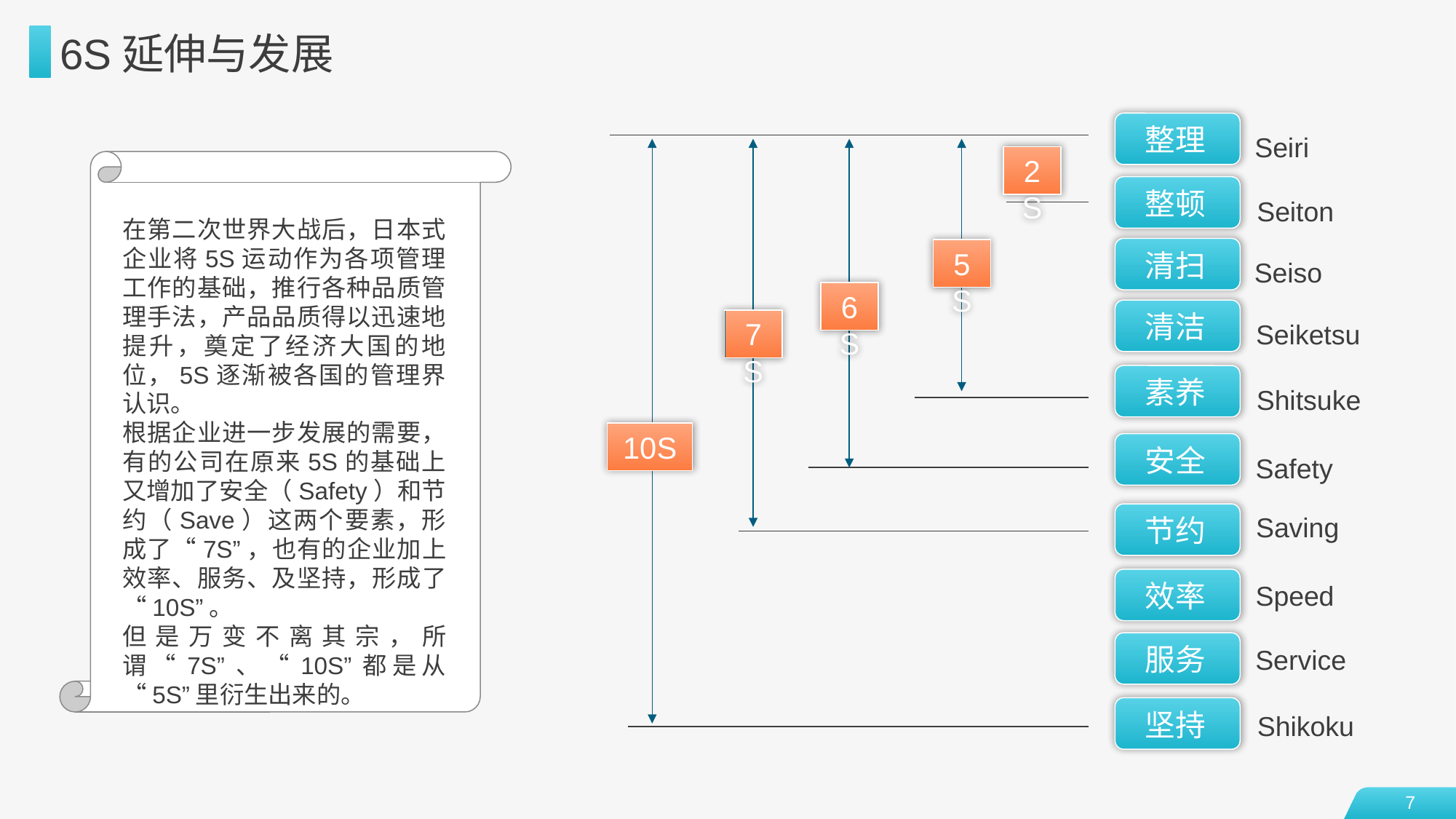

6S延伸与发展

整理
Seiri
2S

整顿
Seiton
在第二次世界大战后，日本式企业将5S运动作为各项管理工作的基础，推行各种品质管理手法，产品品质得以迅速地提升，奠定了经济大国的地位，5S逐渐被各国的管理界认识。
根据企业进一步发展的需要，有的公司在原来5S的基础上又增加了安全（Safety）和节约（Save）这两个要素，形成了“7S”，也有的企业加上效率、服务、及坚持，形成了“10S”。
但是万变不离其宗，所谓“7S”、“10S”都是从“5S”里衍生出来的。

清扫
5S
Seiso
6S

清洁
7S
Seiketsu

素养
Shitsuke
10S

安全
Safety

节约
Saving

效率
Speed

服务
Service

坚持
Shikoku